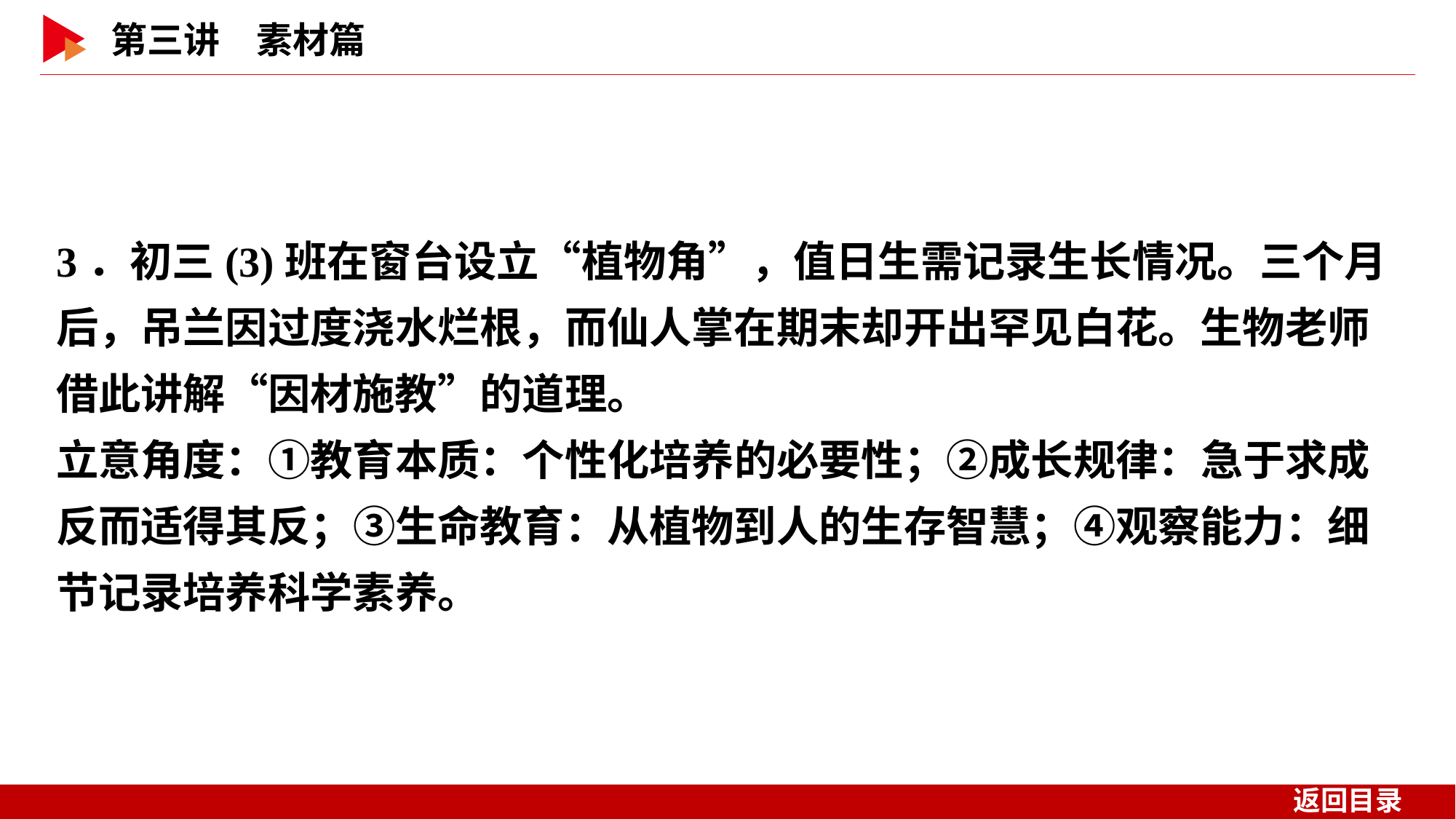

3．初三(3)班在窗台设立“植物角”，值日生需记录生长情况。三个月后，吊兰因过度浇水烂根，而仙人掌在期末却开出罕见白花。生物老师借此讲解“因材施教”的道理。
立意角度：①教育本质：个性化培养的必要性；②成长规律：急于求成反而适得其反；③生命教育：从植物到人的生存智慧；④观察能力：细节记录培养科学素养。